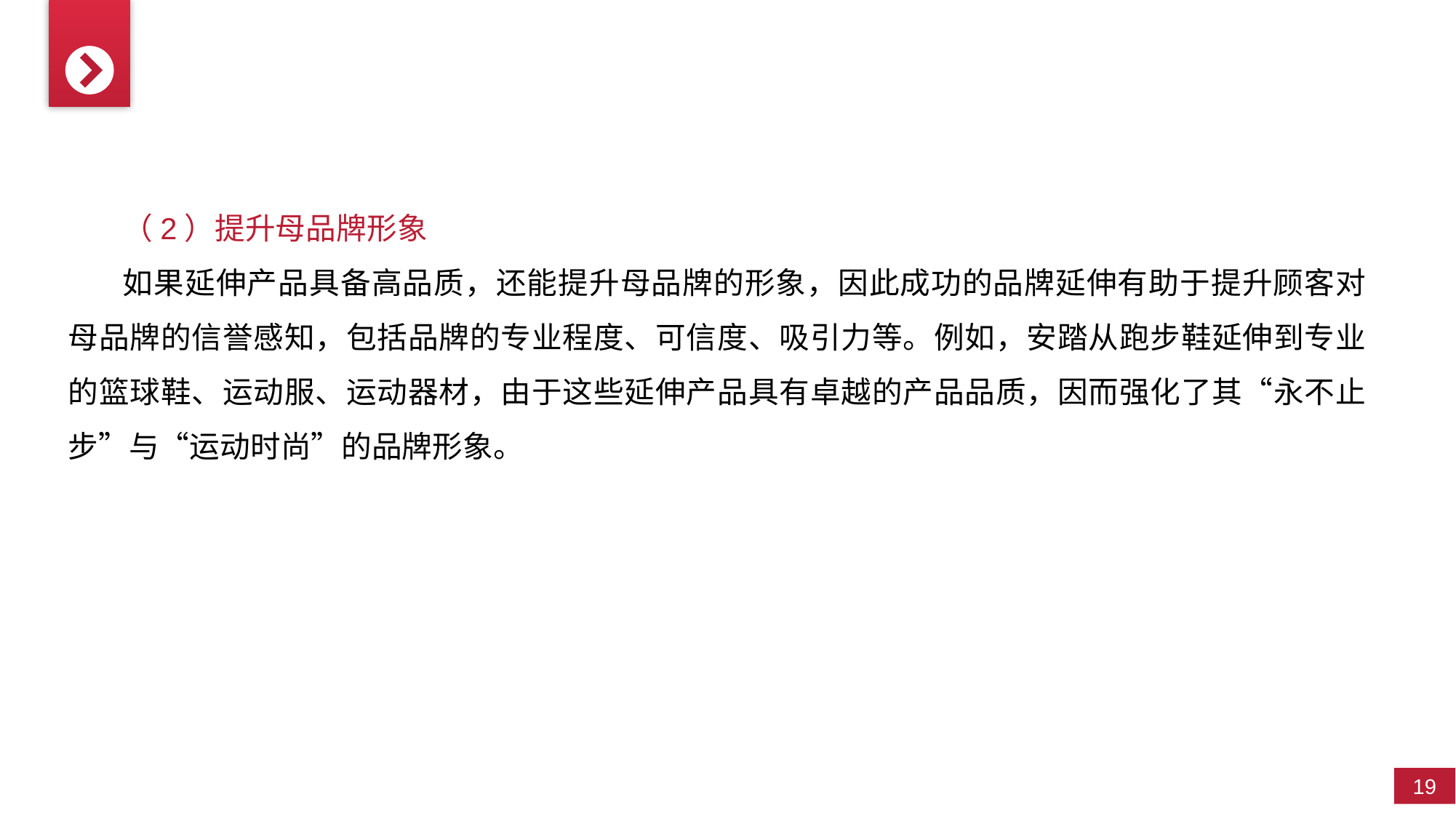

（2）提升母品牌形象
如果延伸产品具备高品质，还能提升母品牌的形象，因此成功的品牌延伸有助于提升顾客对母品牌的信誉感知，包括品牌的专业程度、可信度、吸引力等。例如，安踏从跑步鞋延伸到专业的篮球鞋、运动服、运动器材，由于这些延伸产品具有卓越的产品品质，因而强化了其“永不止步”与“运动时尚”的品牌形象。